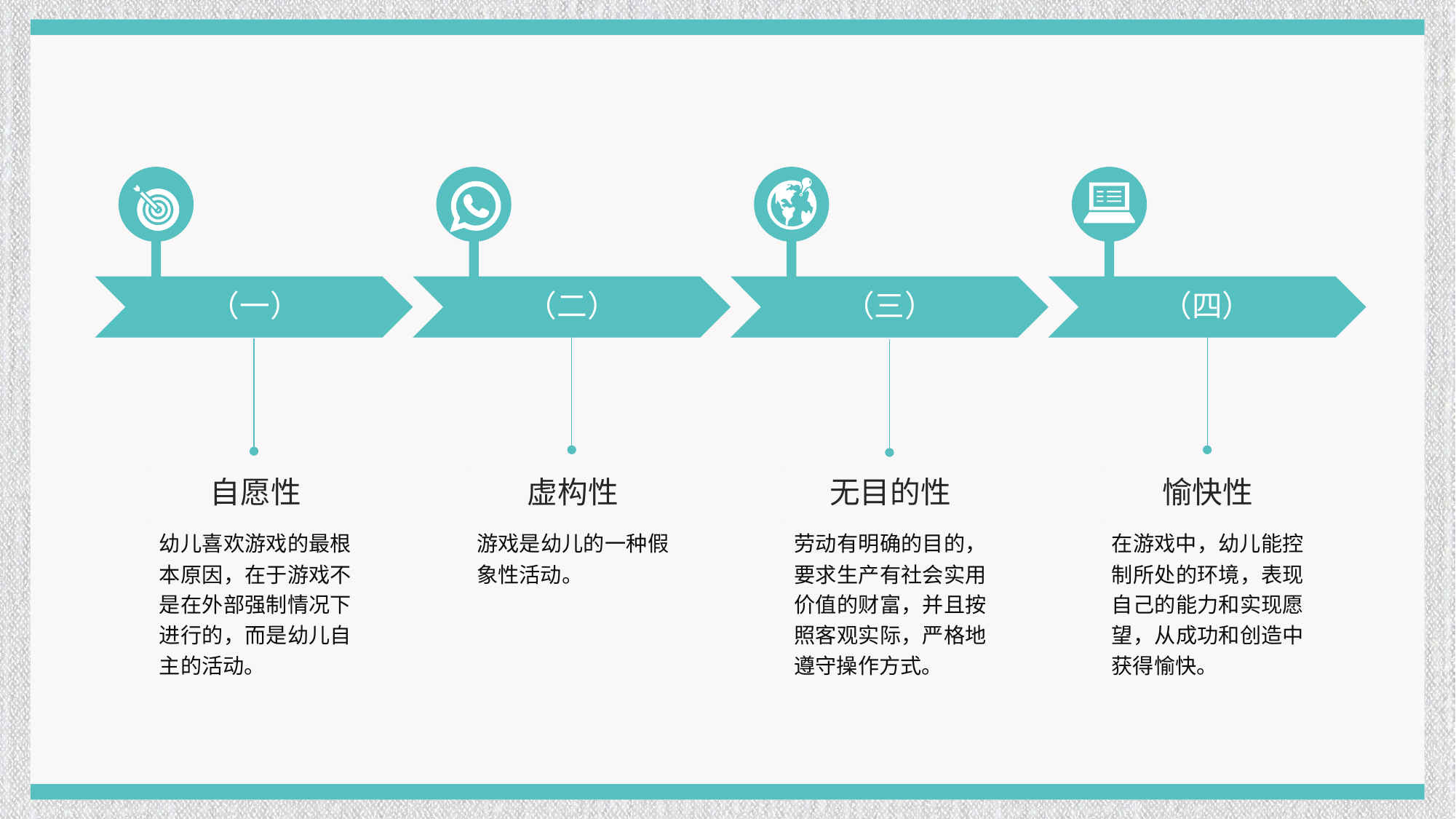

（一）
（二）
（三）
（四）
自愿性
虚构性
无目的性
愉快性
幼儿喜欢游戏的最根本原因，在于游戏不是在外部强制情况下进行的，而是幼儿自主的活动。
游戏是幼儿的一种假象性活动。
劳动有明确的目的，要求生产有社会实用价值的财富，并且按照客观实际，严格地遵守操作方式。
在游戏中，幼儿能控制所处的环境，表现自己的能力和实现愿望，从成功和创造中获得愉快。